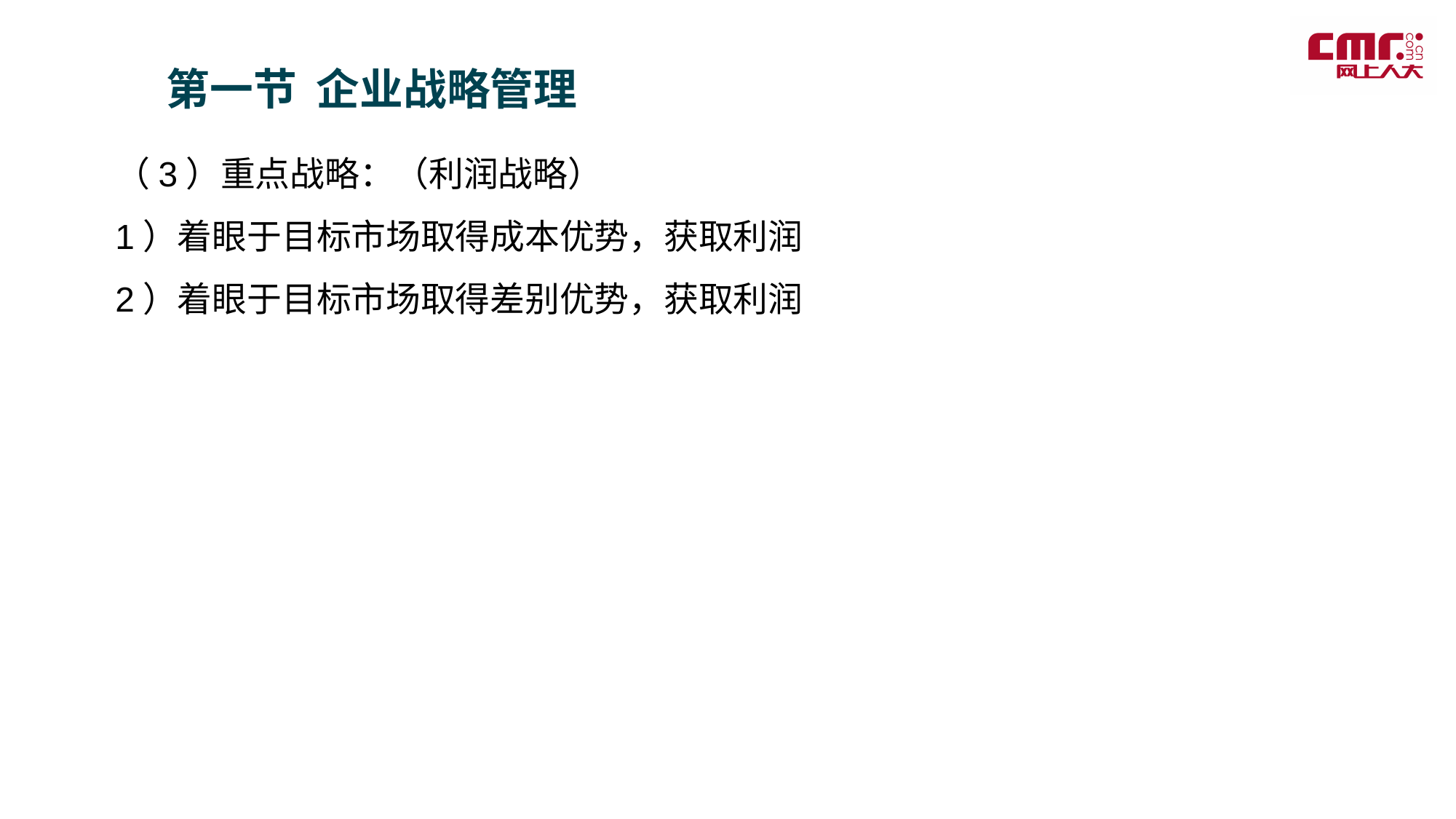

第一节  企业战略管理
（3）重点战略：（利润战略）
1）着眼于目标市场取得成本优势，获取利润
2）着眼于目标市场取得差别优势，获取利润